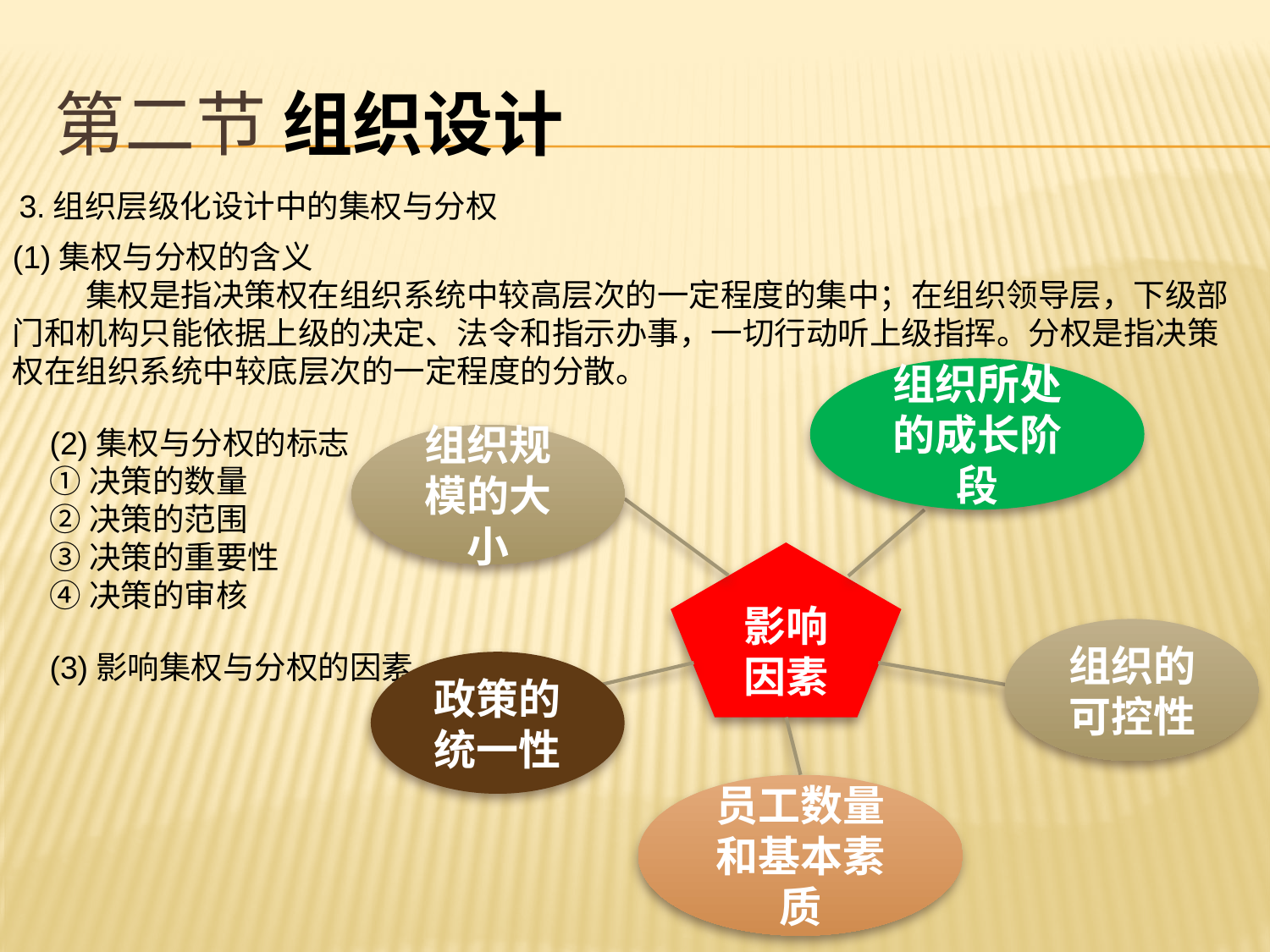

# 第二节 组织设计
3.组织层级化设计中的集权与分权
(1)集权与分权的含义    集权是指决策权在组织系统中较高层次的一定程度的集中；在组织领导层，下级部门和机构只能依据上级的决定、法令和指示办事，一切行动听上级指挥。分权是指决策权在组织系统中较底层次的一定程度的分散。

(2)集权与分权的标志
①决策的数量
②决策的范围
③决策的重要性
④决策的审核

(3)影响集权与分权的因素

组织所处的成长阶段
组织规模的大小
影响
因素
组织的可控性
政策的统一性
员工数量和基本素质